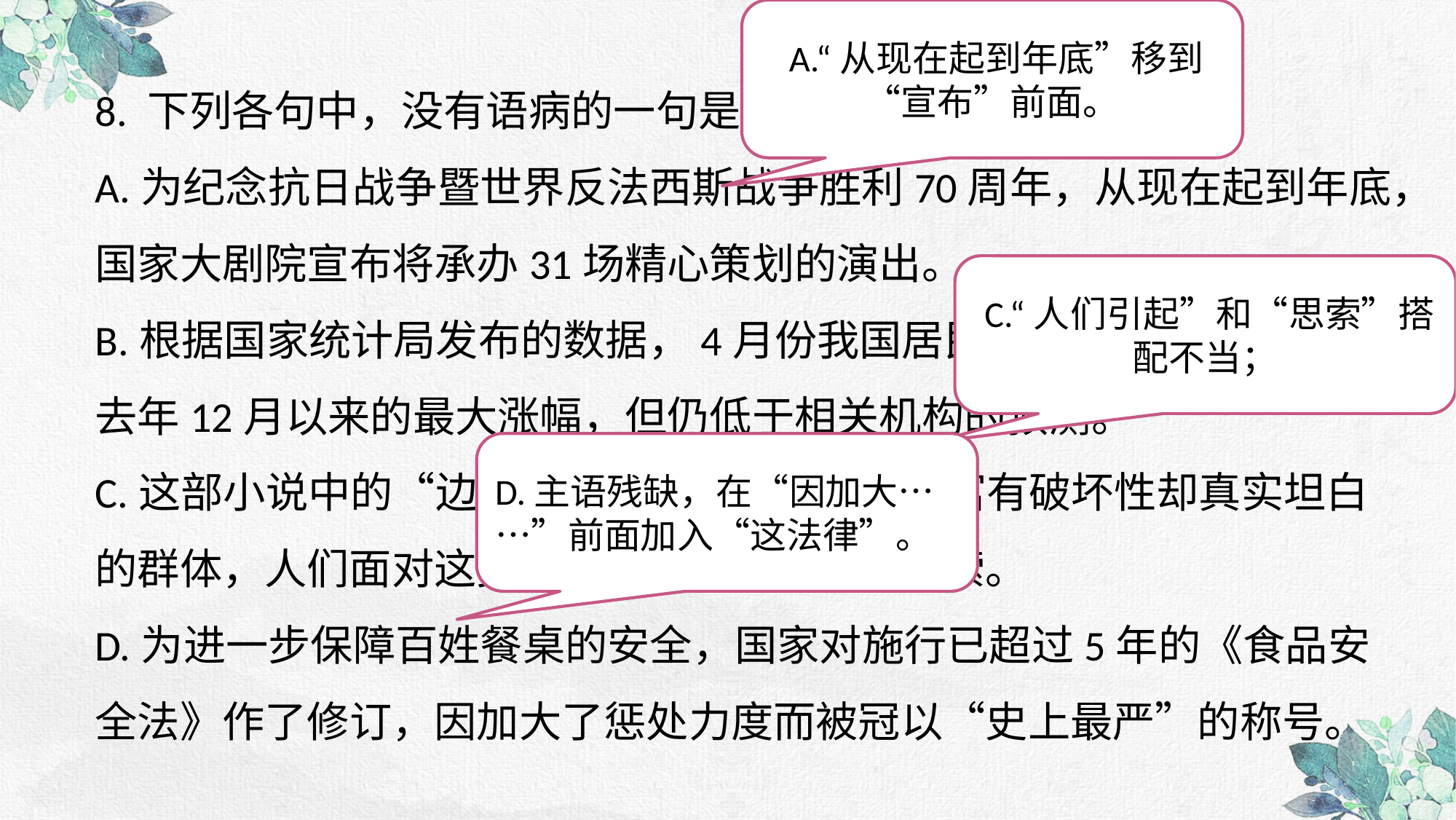

A.“从现在起到年底”移到“宣布”前面。
8. 下列各句中，没有语病的一句是（   ）
A.为纪念抗日战争暨世界反法西斯战争胜利70周年，从现在起到年底，国家大剧院宣布将承办31场精心策划的演出。
B.根据国家统计局发布的数据，4月份我国居民消费价格指数出现自去年12月以来的最大涨幅，但仍低于相关机构的预测。
C.这部小说中的“边缘人”是一个玩世不恭、富有破坏性却真实坦白的群体，人们面对这类形象时会引起深深的思索。
D.为进一步保障百姓餐桌的安全，国家对施行已超过5年的《食品安全法》作了修订，因加大了惩处力度而被冠以“史上最严”的称号。
 C.“人们引起”和“思索”搭配不当；
D.主语残缺，在“因加大……”前面加入“这法律”。